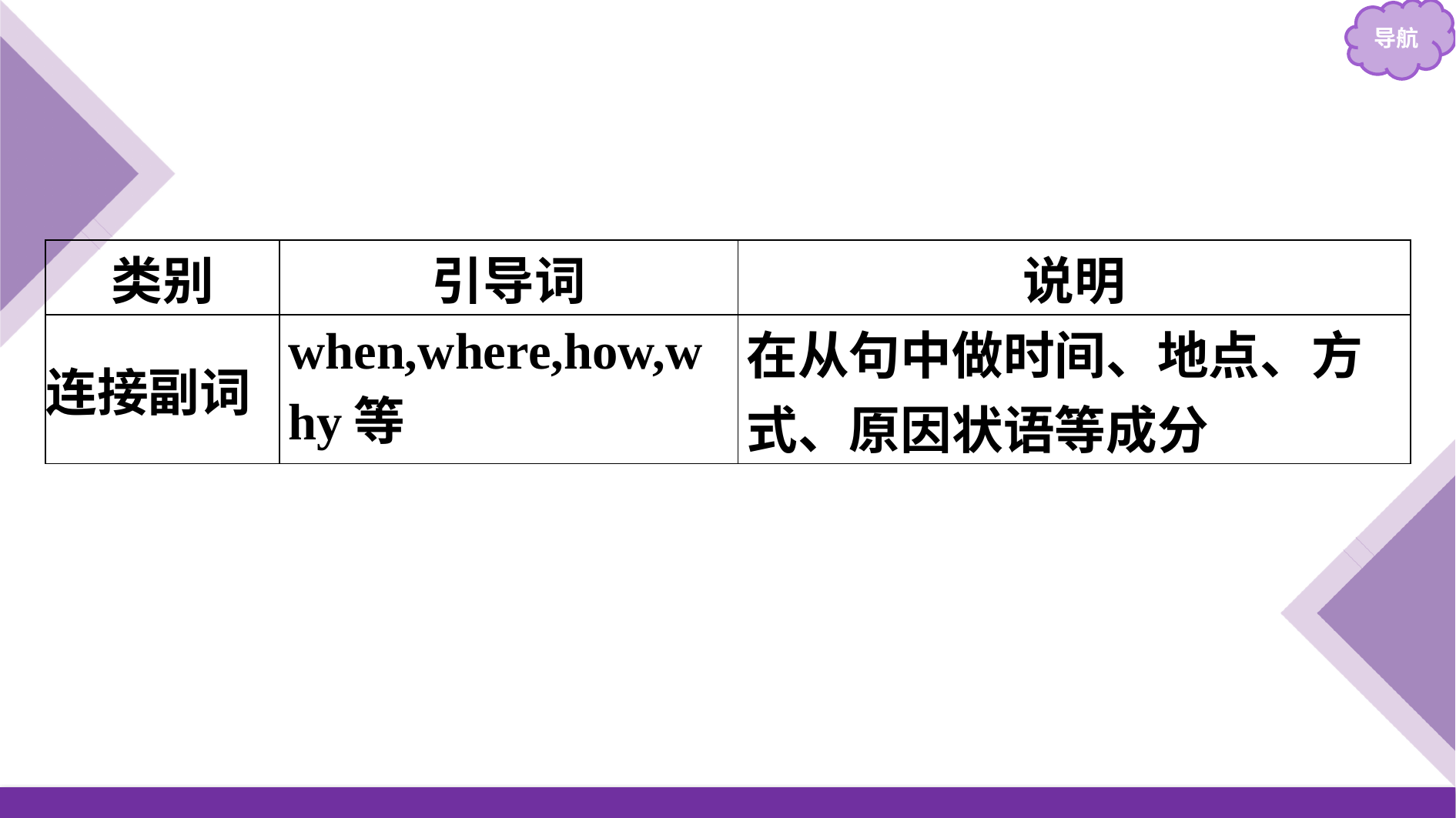

| 类别 | 引导词 | 说明 |
| --- | --- | --- |
| 连接副词 | when,where,how,why等 | 在从句中做时间、地点、方式、原因状语等成分 |